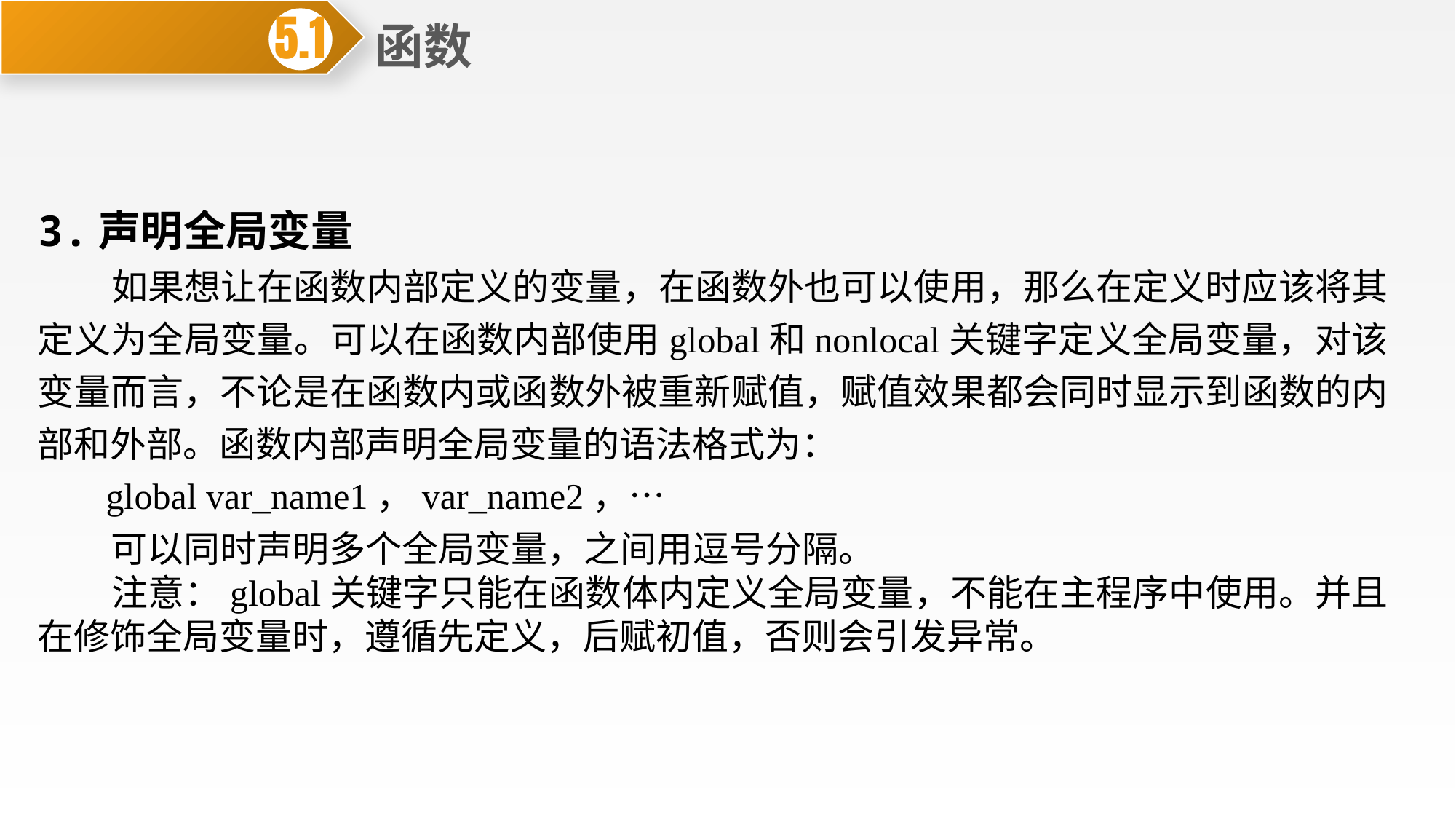

函数

5.1
3.声明全局变量
    如果想让在函数内部定义的变量，在函数外也可以使用，那么在定义时应该将其定义为全局变量。可以在函数内部使用global和nonlocal关键字定义全局变量，对该变量而言，不论是在函数内或函数外被重新赋值，赋值效果都会同时显示到函数的内部和外部。函数内部声明全局变量的语法格式为：
    global var_name1，var_name2，…
    可以同时声明多个全局变量，之间用逗号分隔。
    注意：global关键字只能在函数体内定义全局变量，不能在主程序中使用。并且在修饰全局变量时，遵循先定义，后赋初值，否则会引发异常。